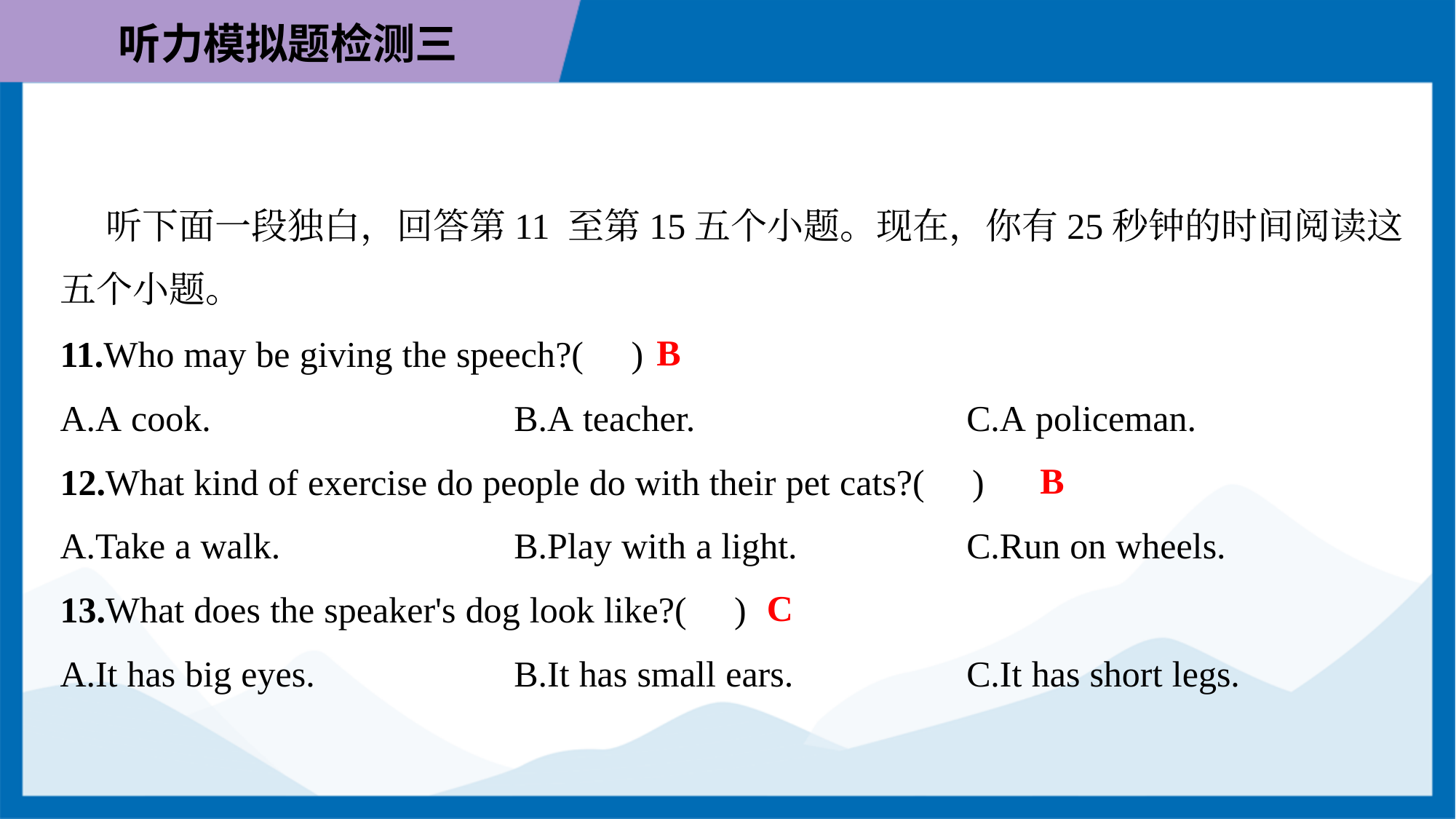

听下面一段独白，回答第11 至第15五个小题。现在，你有25秒钟的时间阅读这
五个小题。
B
11.Who may be giving the speech?(     )
A.A cook.	B.A teacher.	C.A policeman.
B
12.What kind of exercise do people do with their pet cats?(     )
A.Take a walk.	B.Play with a light.	C.Run on wheels.
C
13.What does the speaker's dog look like?(     )
A.It has big eyes.	B.It has small ears.	C.It has short legs.